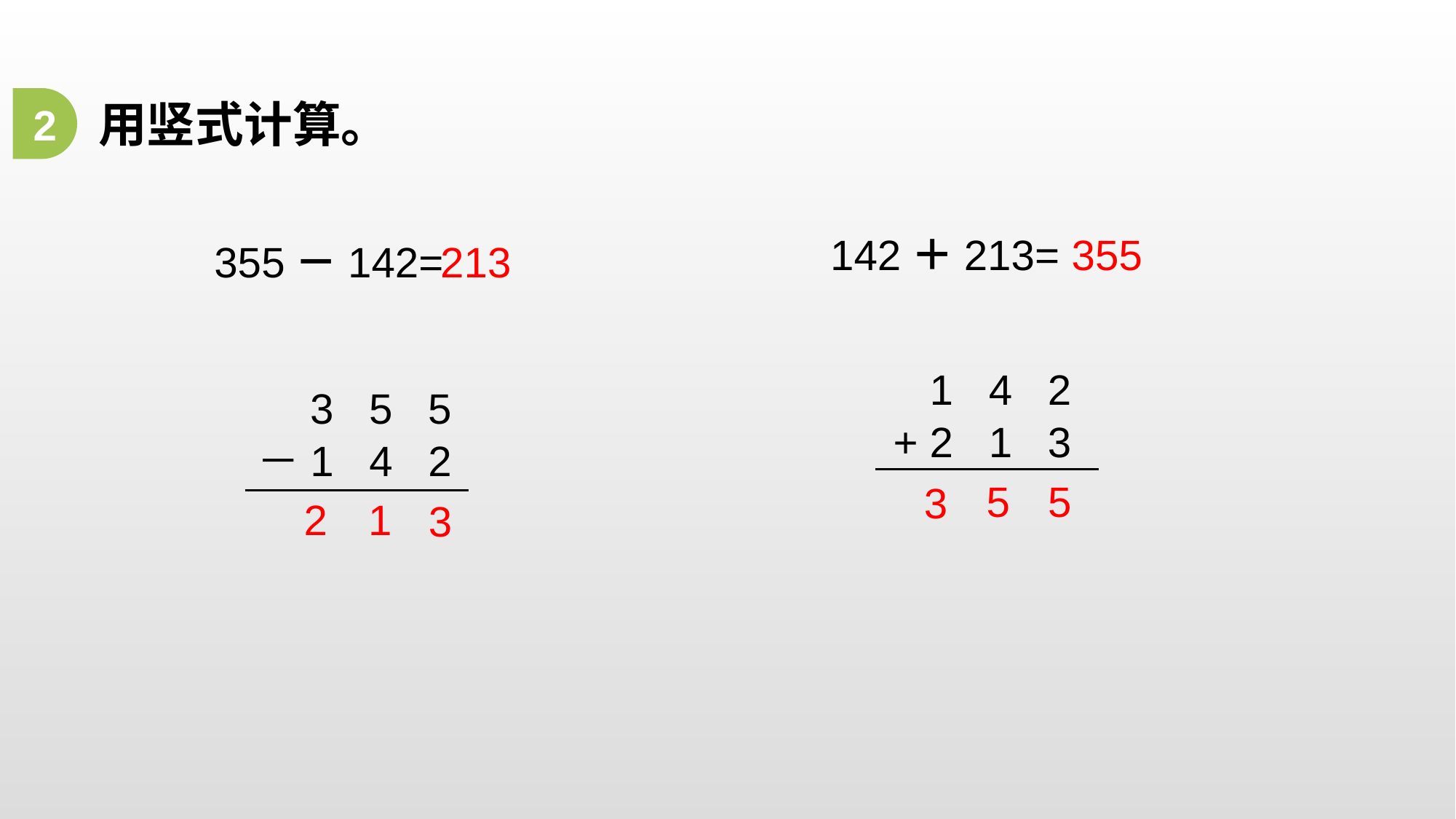

用竖式计算。
2
142＋213=
355
355－142=
213
1   4   2
3   5   5
+ 2   1   3
－1   4   2
5
5
3
2
1
3